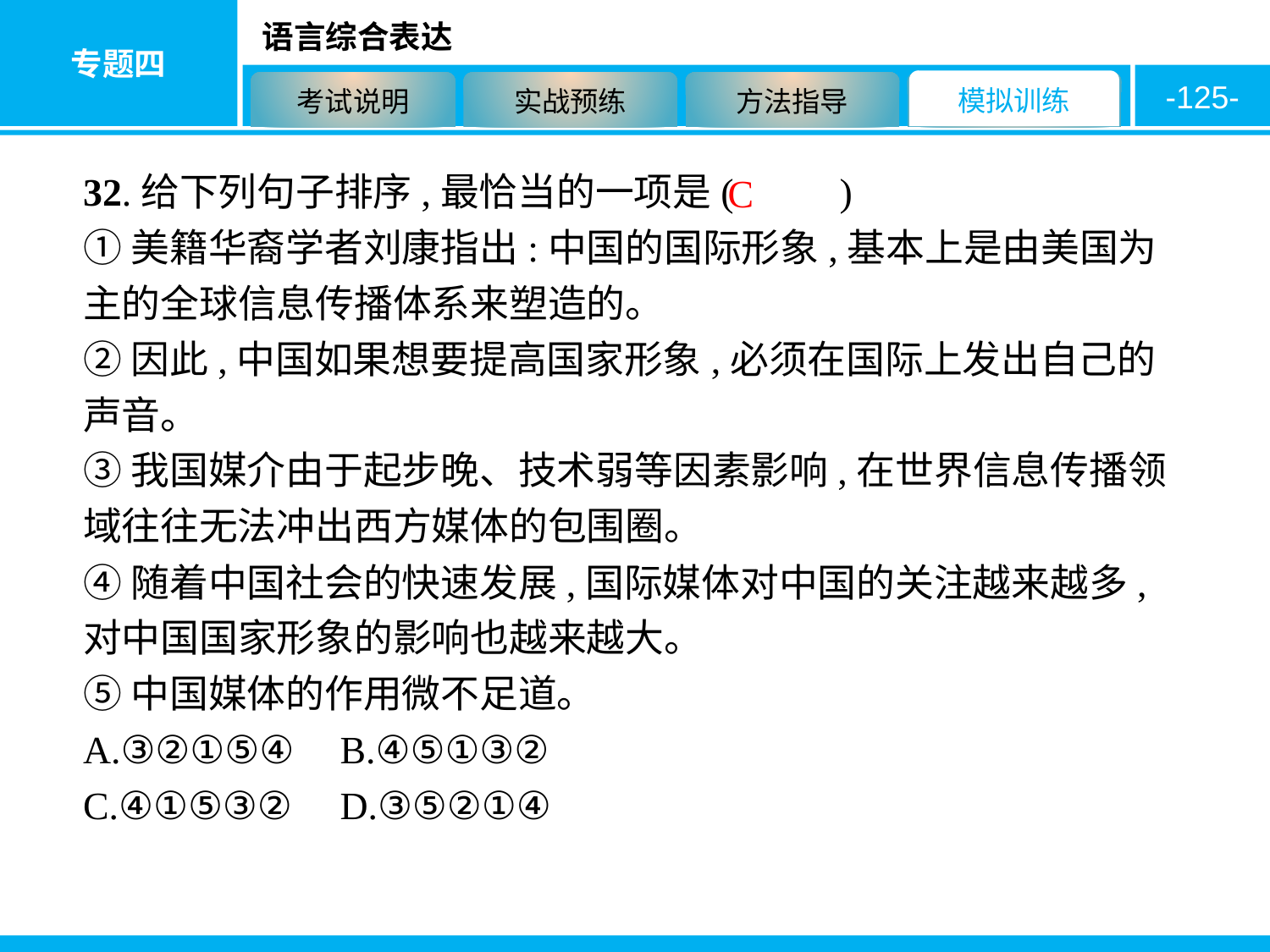

-125-
32.给下列句子排序,最恰当的一项是( 　　)
①美籍华裔学者刘康指出:中国的国际形象,基本上是由美国为主的全球信息传播体系来塑造的。
②因此,中国如果想要提高国家形象,必须在国际上发出自己的声音。
③我国媒介由于起步晚、技术弱等因素影响,在世界信息传播领域往往无法冲出西方媒体的包围圈。
④随着中国社会的快速发展,国际媒体对中国的关注越来越多,对中国国家形象的影响也越来越大。
⑤中国媒体的作用微不足道。
A.③②①⑤④	B.④⑤①③②
C.④①⑤③②	D.③⑤②①④
C